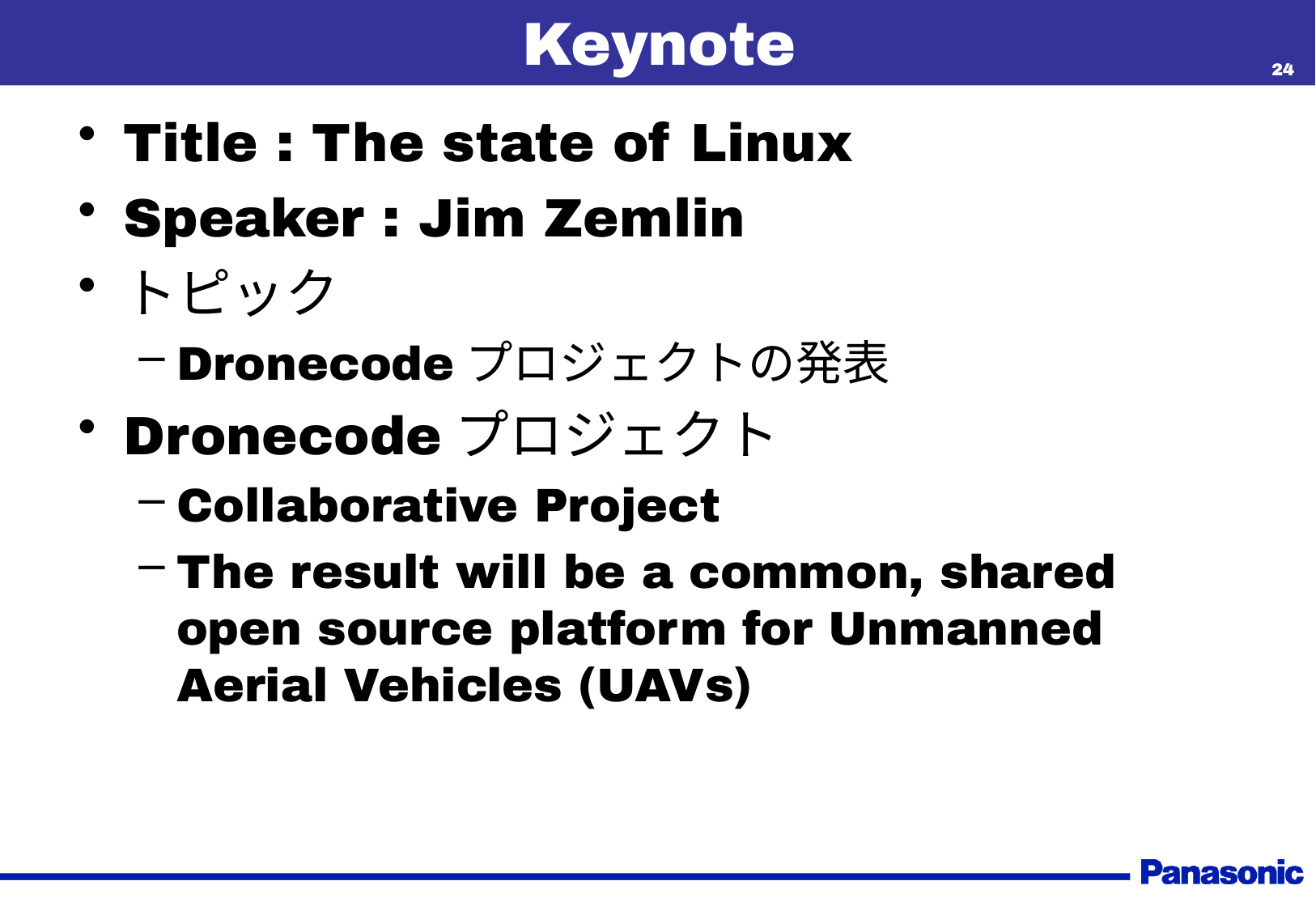

# Keynote
24
24
Title : The state of Linux
Speaker : Jim Zemlin
トピック
Dronecodeプロジェクトの発表
Dronecodeプロジェクト
Collaborative Project
The result will be a common, shared open source platform for Unmanned Aerial Vehicles (UAVs)